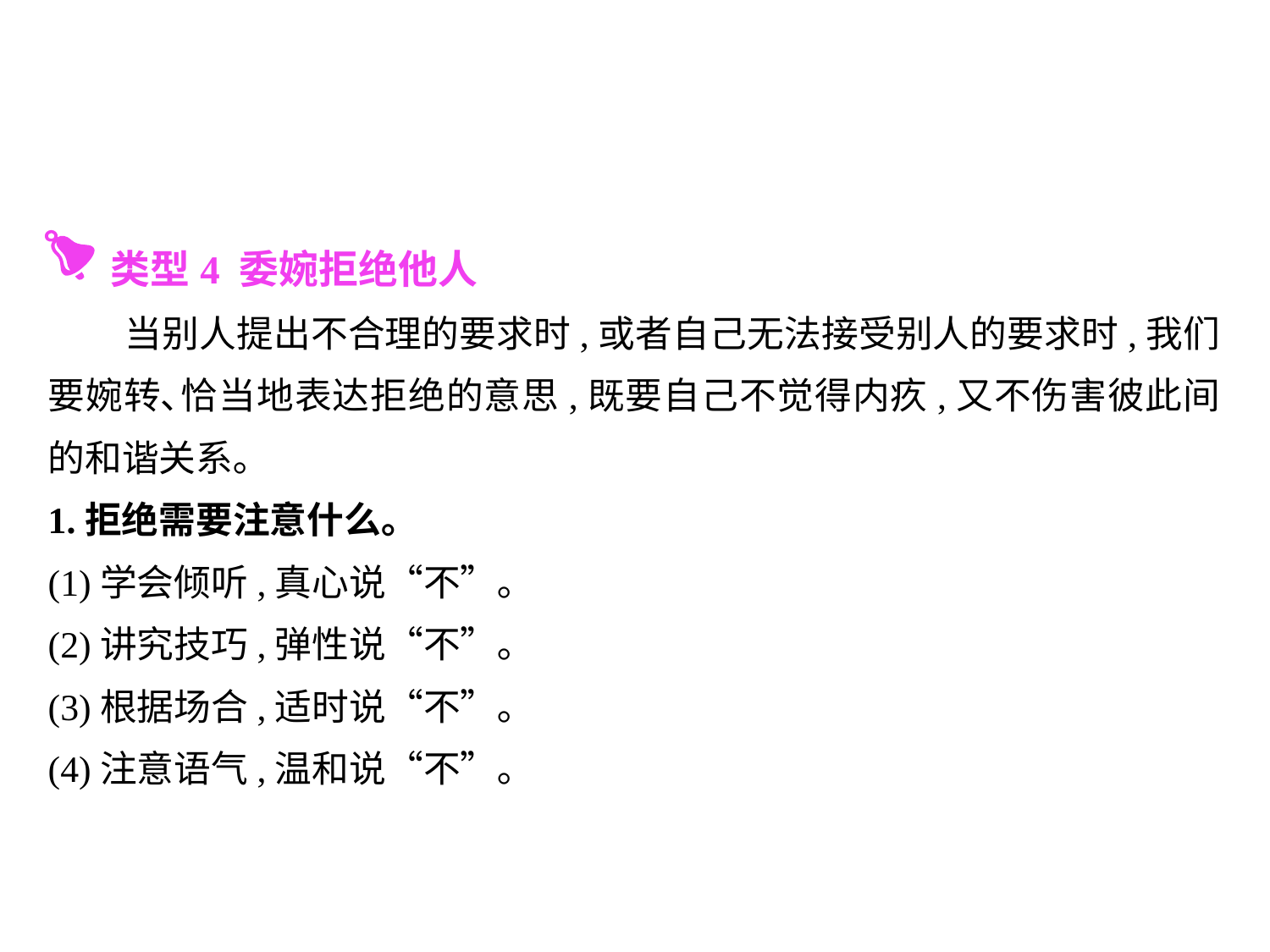

类型4 委婉拒绝他人

        当别人提出不合理的要求时,或者自己无法接受别人的要求时,我们要婉转､恰当地表达拒绝的意思,既要自己不觉得内疚,又不伤害彼此间的和谐关系｡
1.拒绝需要注意什么｡
(1)学会倾听,真心说“不”｡
(2)讲究技巧,弹性说“不”｡
(3)根据场合,适时说“不”｡
(4)注意语气,温和说“不”｡